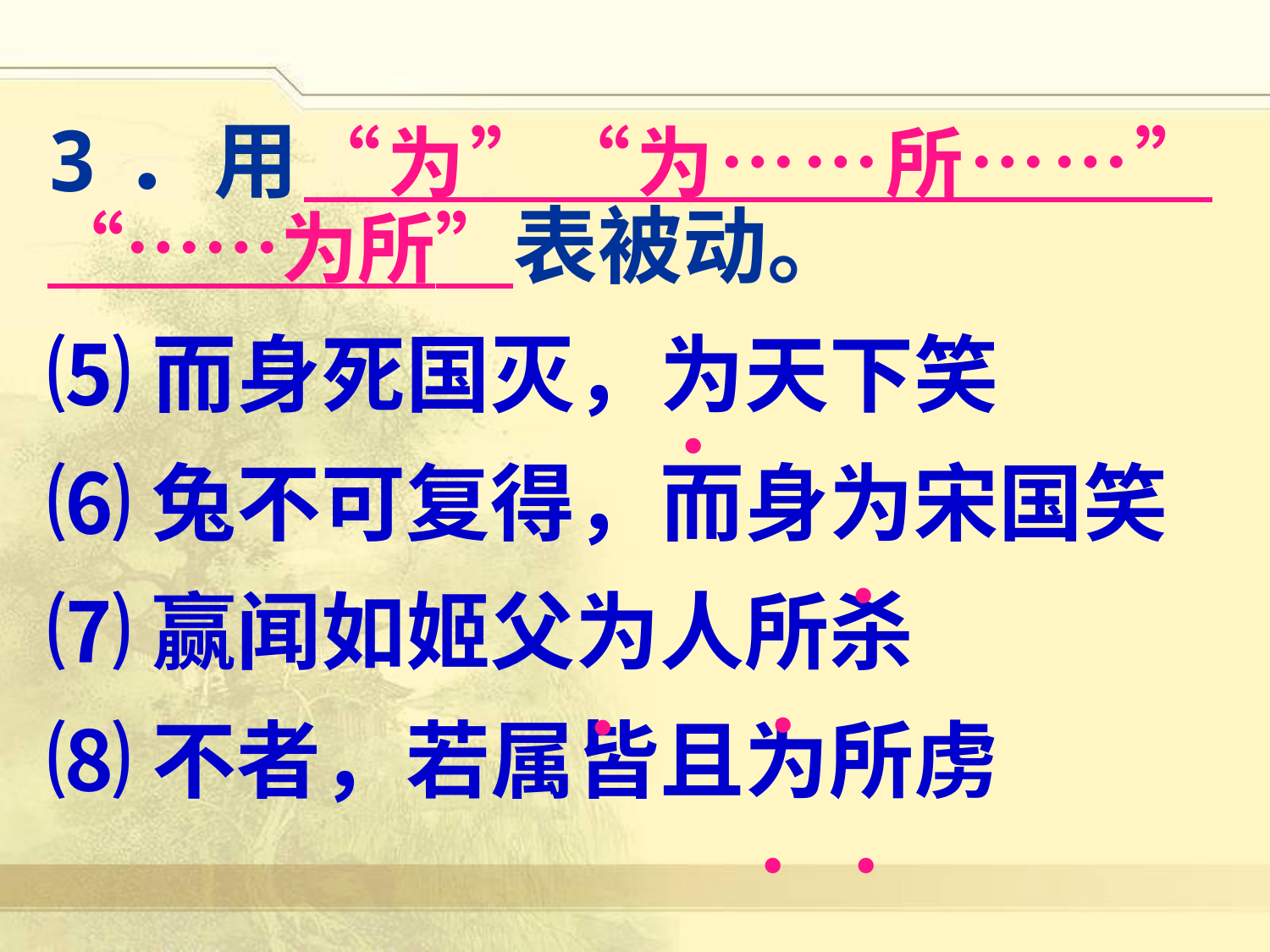

3．用“为”“为……所……”“……为所”表被动。
⑸而身死国灭，为天下笑
⑹兔不可复得，而身为宋国笑
⑺赢闻如姬父为人所杀
⑻不者，若属皆且为所虏
·
·
·
·
·
·